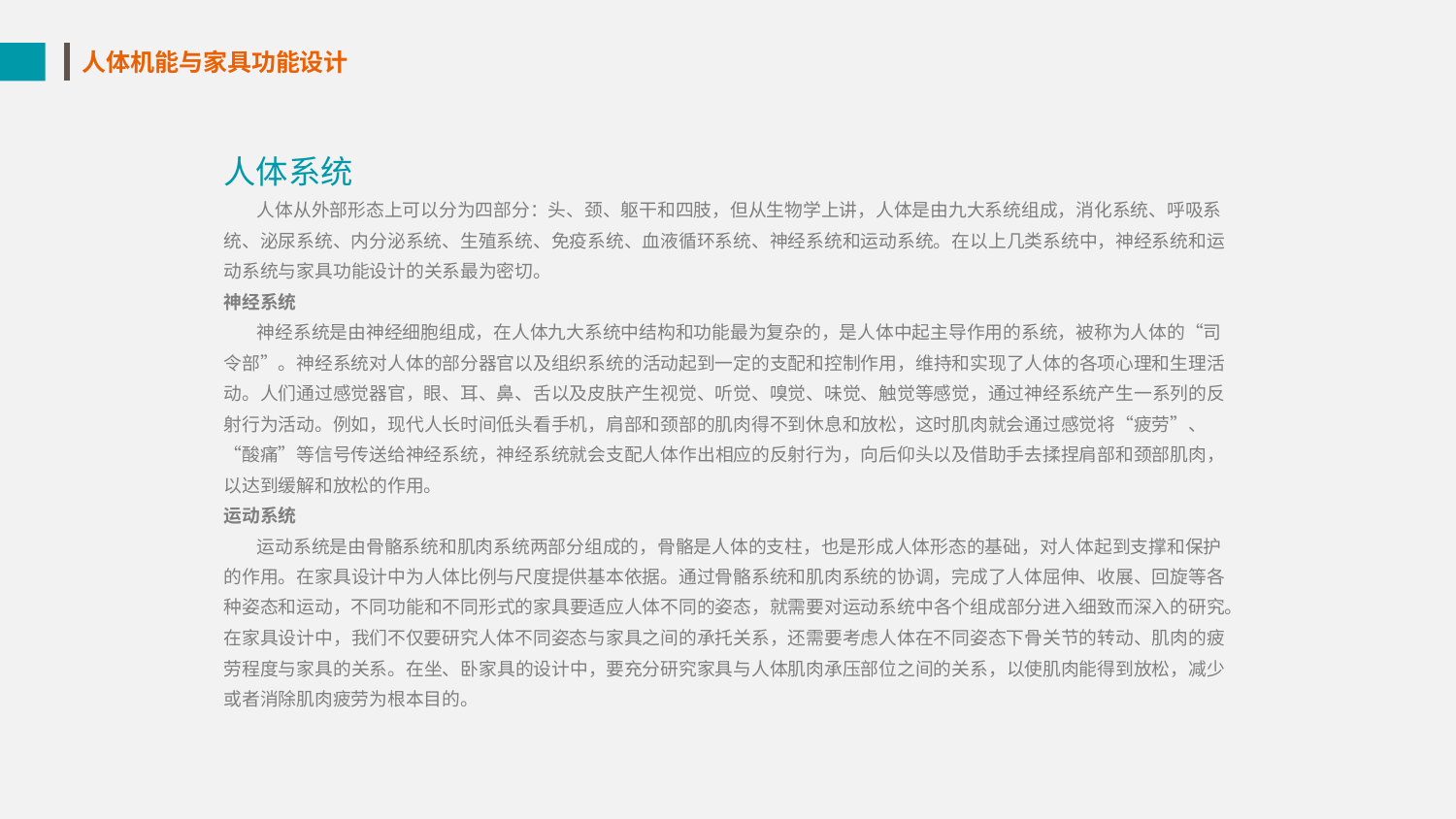

人体机能与家具功能设计

人体系统
       人体从外部形态上可以分为四部分：头、颈、躯干和四肢，但从生物学上讲，人体是由九大系统组成，消化系统、呼吸系统、泌尿系统、内分泌系统、生殖系统、免疫系统、血液循环系统、神经系统和运动系统。在以上几类系统中，神经系统和运动系统与家具功能设计的关系最为密切。
神经系统
       神经系统是由神经细胞组成，在人体九大系统中结构和功能最为复杂的，是人体中起主导作用的系统，被称为人体的“司令部”。神经系统对人体的部分器官以及组织系统的活动起到一定的支配和控制作用，维持和实现了人体的各项心理和生理活动。人们通过感觉器官，眼、耳、鼻、舌以及皮肤产生视觉、听觉、嗅觉、味觉、触觉等感觉，通过神经系统产生一系列的反射行为活动。例如，现代人长时间低头看手机，肩部和颈部的肌肉得不到休息和放松，这时肌肉就会通过感觉将“疲劳”、“酸痛”等信号传送给神经系统，神经系统就会支配人体作出相应的反射行为，向后仰头以及借助手去揉捏肩部和颈部肌肉，以达到缓解和放松的作用。
运动系统
       运动系统是由骨骼系统和肌肉系统两部分组成的，骨骼是人体的支柱，也是形成人体形态的基础，对人体起到支撑和保护的作用。在家具设计中为人体比例与尺度提供基本依据。通过骨骼系统和肌肉系统的协调，完成了人体屈伸、收展、回旋等各种姿态和运动，不同功能和不同形式的家具要适应人体不同的姿态，就需要对运动系统中各个组成部分进入细致而深入的研究。在家具设计中，我们不仅要研究人体不同姿态与家具之间的承托关系，还需要考虑人体在不同姿态下骨关节的转动、肌肉的疲劳程度与家具的关系。在坐、卧家具的设计中，要充分研究家具与人体肌肉承压部位之间的关系，以使肌肉能得到放松，减少或者消除肌肉疲劳为根本目的。